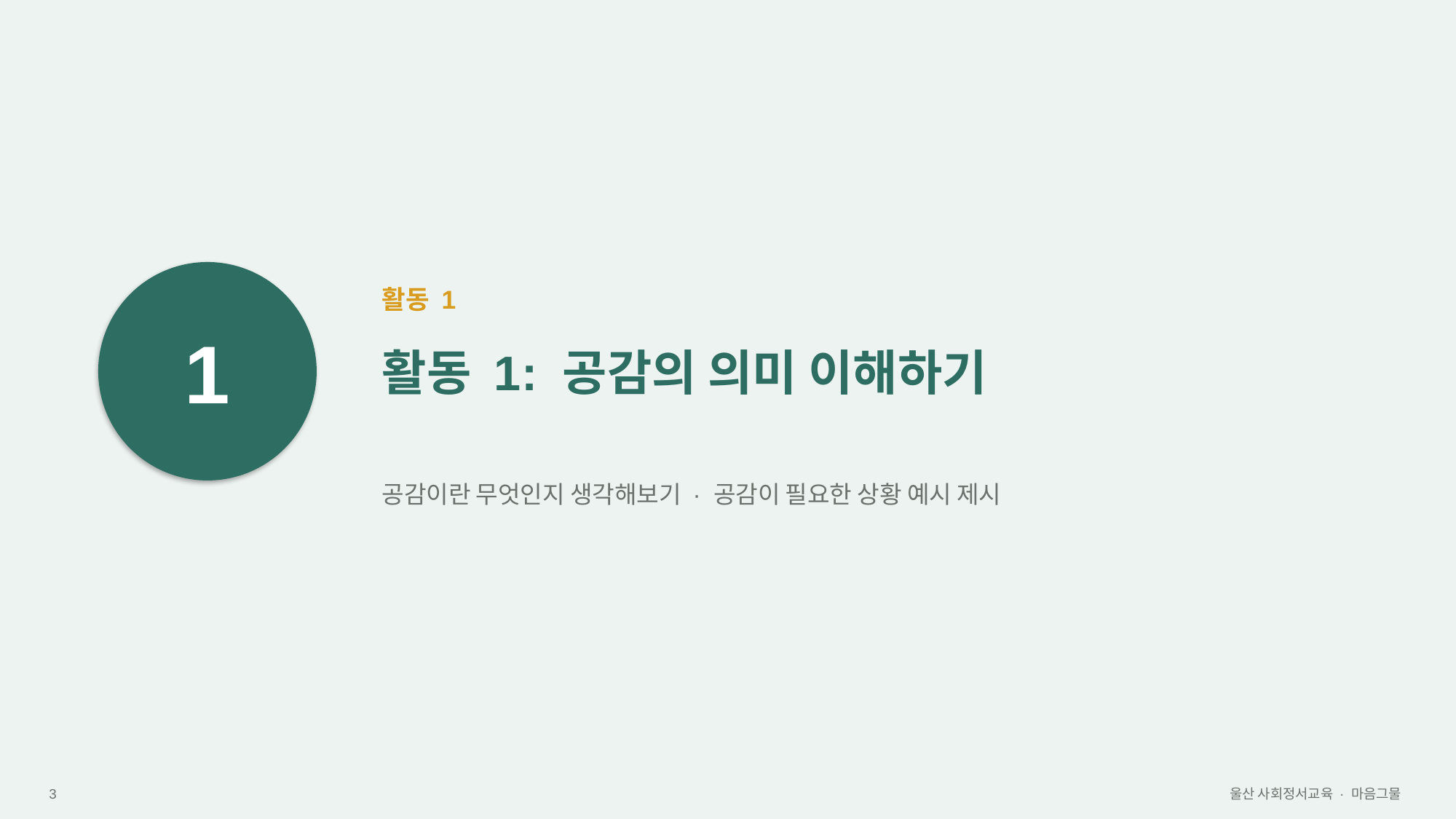

1
활동 1
활동 1: 공감의 의미 이해하기
공감이란 무엇인지 생각해보기 · 공감이 필요한 상황 예시 제시
3
울산 사회정서교육 · 마음그물